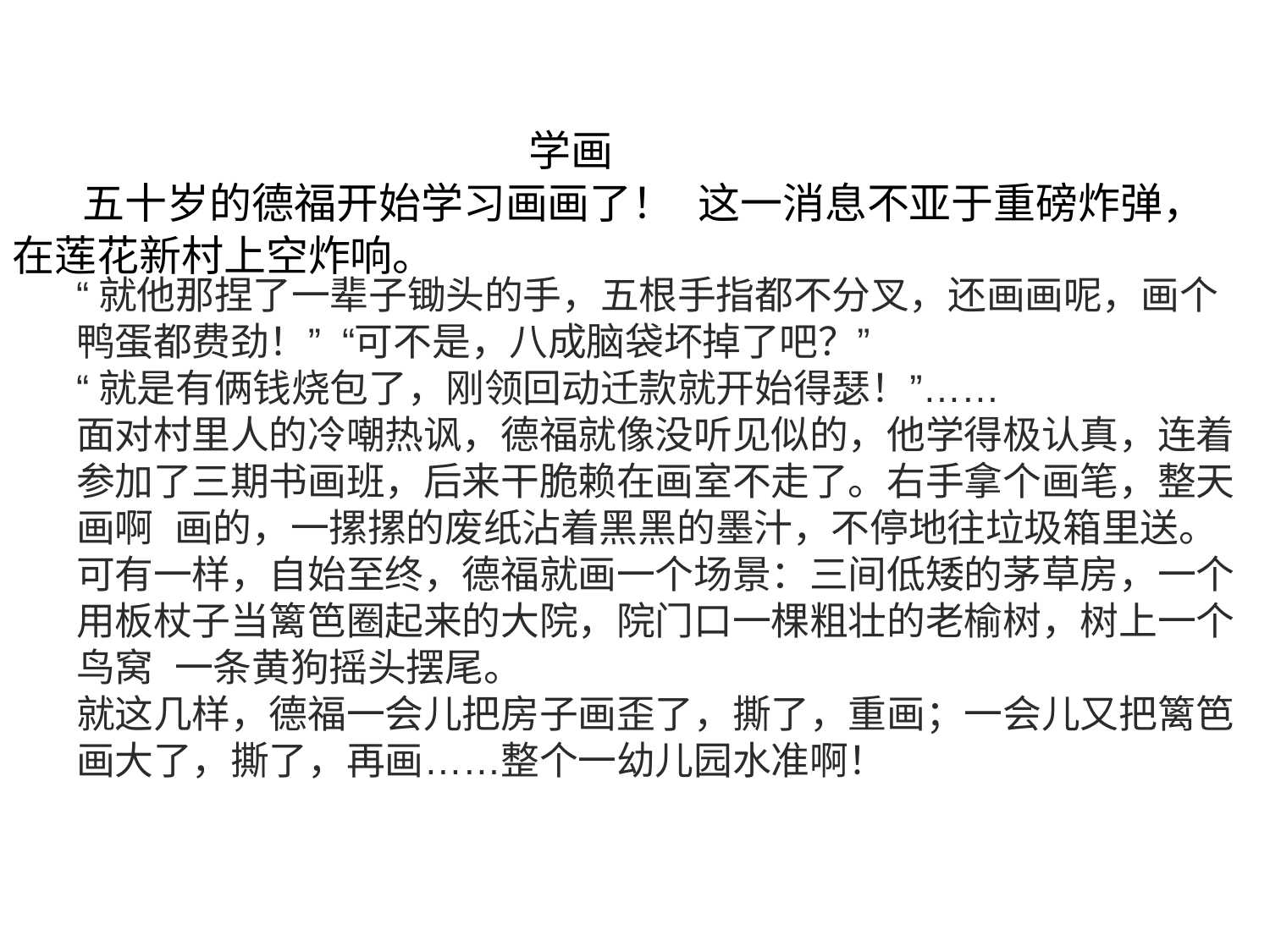

# 学画 五十岁的德福开始学习画画了！  这一消息不亚于重磅炸弹，在莲花新村上空炸响。
“就他那捏了一辈子锄头的手，五根手指都不分叉，还画画呢，画个
鸭蛋都费劲！”  “可不是，八成脑袋坏掉了吧？”
“就是有俩钱烧包了，刚领回动迁款就开始得瑟！”……
面对村里人的冷嘲热讽，德福就像没听见似的，他学得极认真，连着  参加了三期书画班，后来干脆赖在画室不走了。右手拿个画笔，整天画啊  画的，一摞摞的废纸沾着黑黑的墨汁，不停地往垃圾箱里送。
可有一样，自始至终，德福就画一个场景：三间低矮的茅草房，一个  用板杖子当篱笆圈起来的大院，院门口一棵粗壮的老榆树，树上一个鸟窝  一条黄狗摇头摆尾。
就这几样，德福一会儿把房子画歪了，撕了，重画；一会儿又把篱笆
画大了，撕了，再画……整个一幼儿园水准啊！